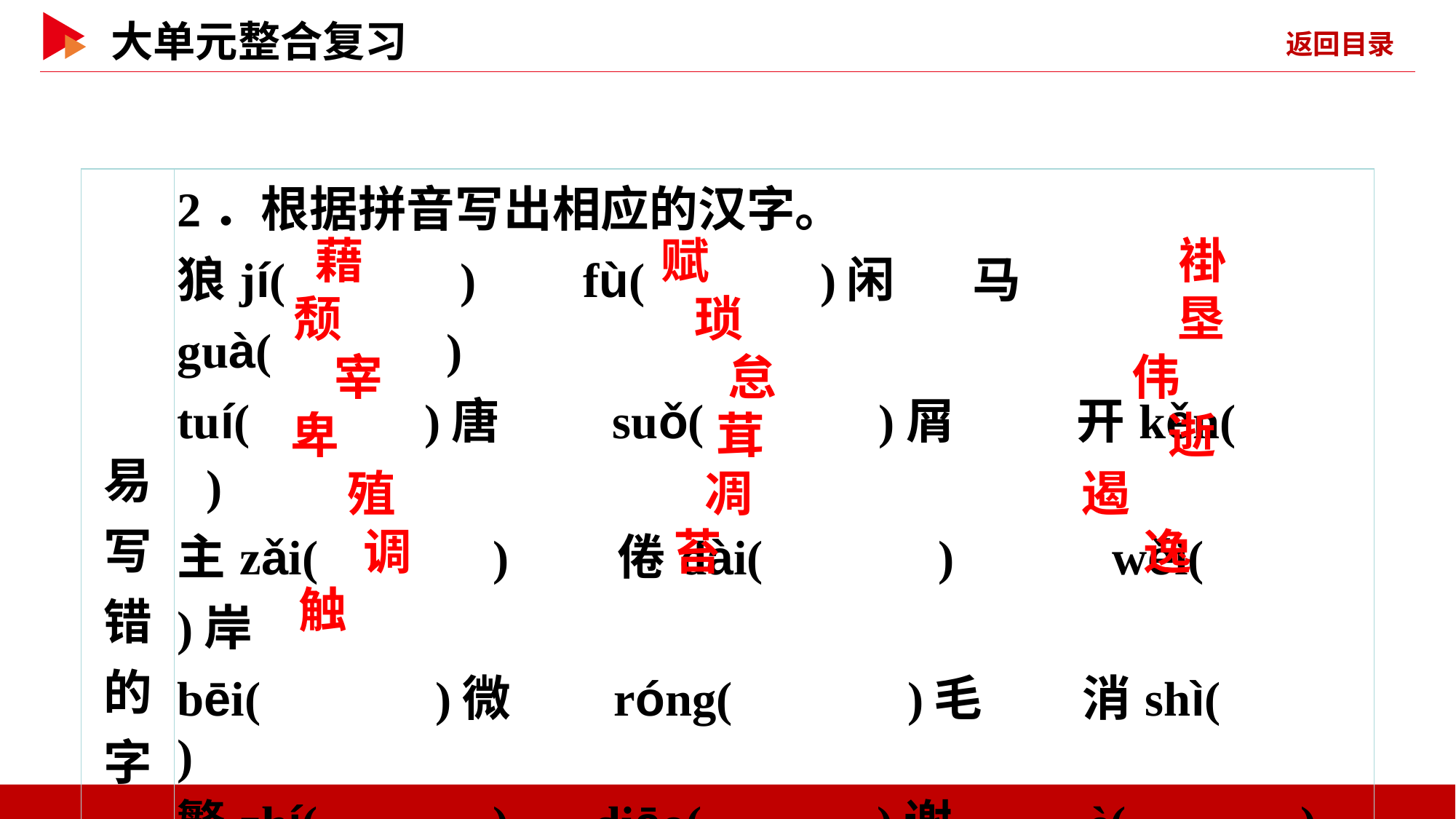

| 易写错 的字 | 2．根据拼音写出相应的汉字。 狼jí( )　 fù( )闲 马guà( )　　 tuí( )唐 suǒ( )屑 开kěn( ) 主zǎi( ) 倦dài( ) wěi( )岸 bēi( )微 róng( )毛 消shì( ) 繁zhí( ) diāo( )谢 è( )制 格diào( ) tái( )痕 旁yì( )斜出 chù( )目伤怀 |
| --- | --- |
  藉
  赋
  褂
  颓
  琐
  垦
  宰
  怠
  伟
  卑
  茸
  逝
  殖
  凋
  遏
  调
  苔
  逸
  触